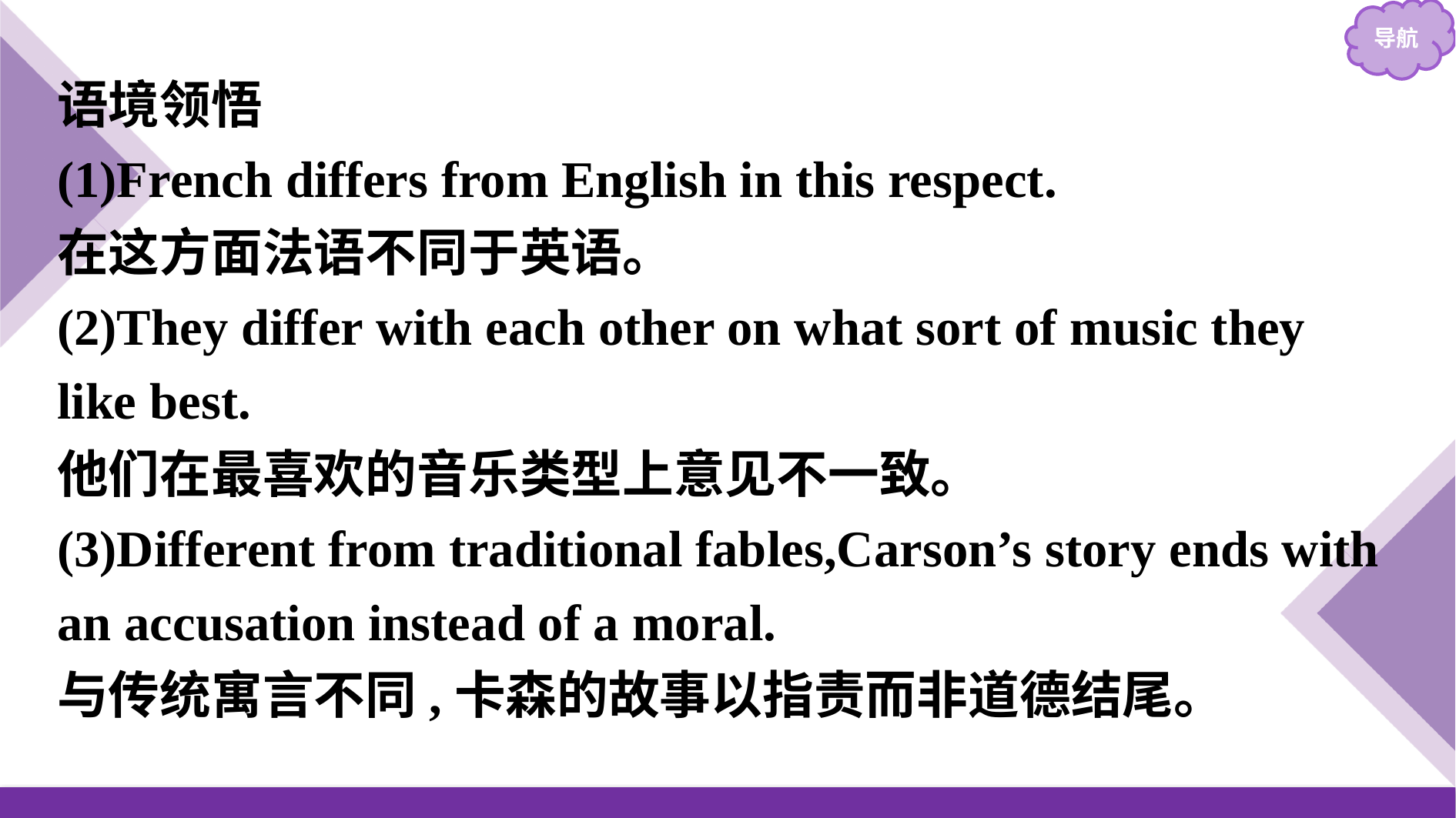

语境领悟
(1)French differs from English in this respect.
在这方面法语不同于英语。
(2)They differ with each other on what sort of music they like best.
他们在最喜欢的音乐类型上意见不一致。
(3)Different from traditional fables,Carson’s story ends with an accusation instead of a moral.
与传统寓言不同,卡森的故事以指责而非道德结尾。